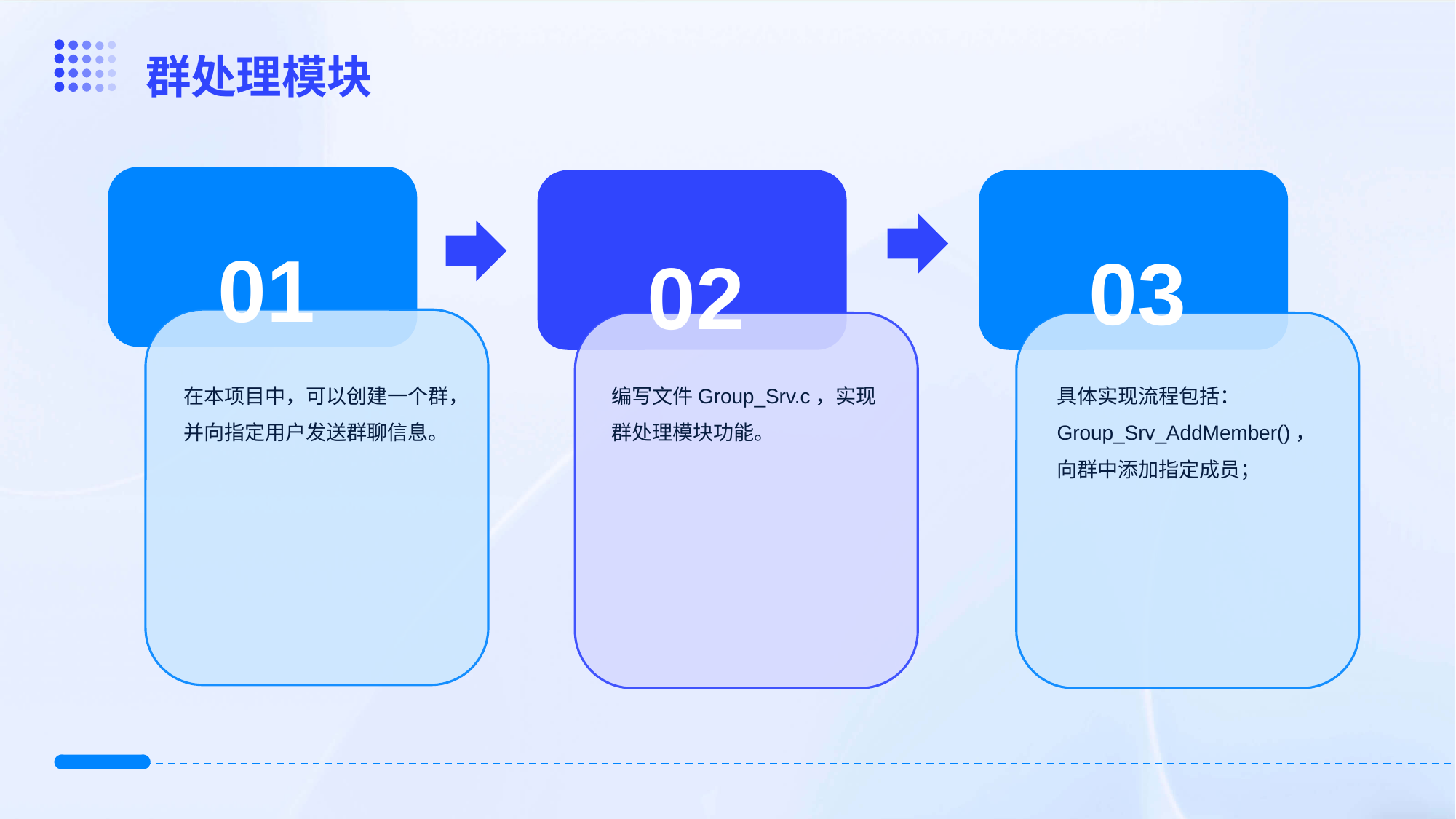

群处理模块

01
03
02

在本项目中，可以创建一个群，并向指定用户发送群聊信息。
编写文件Group_Srv.c，实现群处理模块功能。
具体实现流程包括：Group_Srv_AddMember()，向群中添加指定成员；